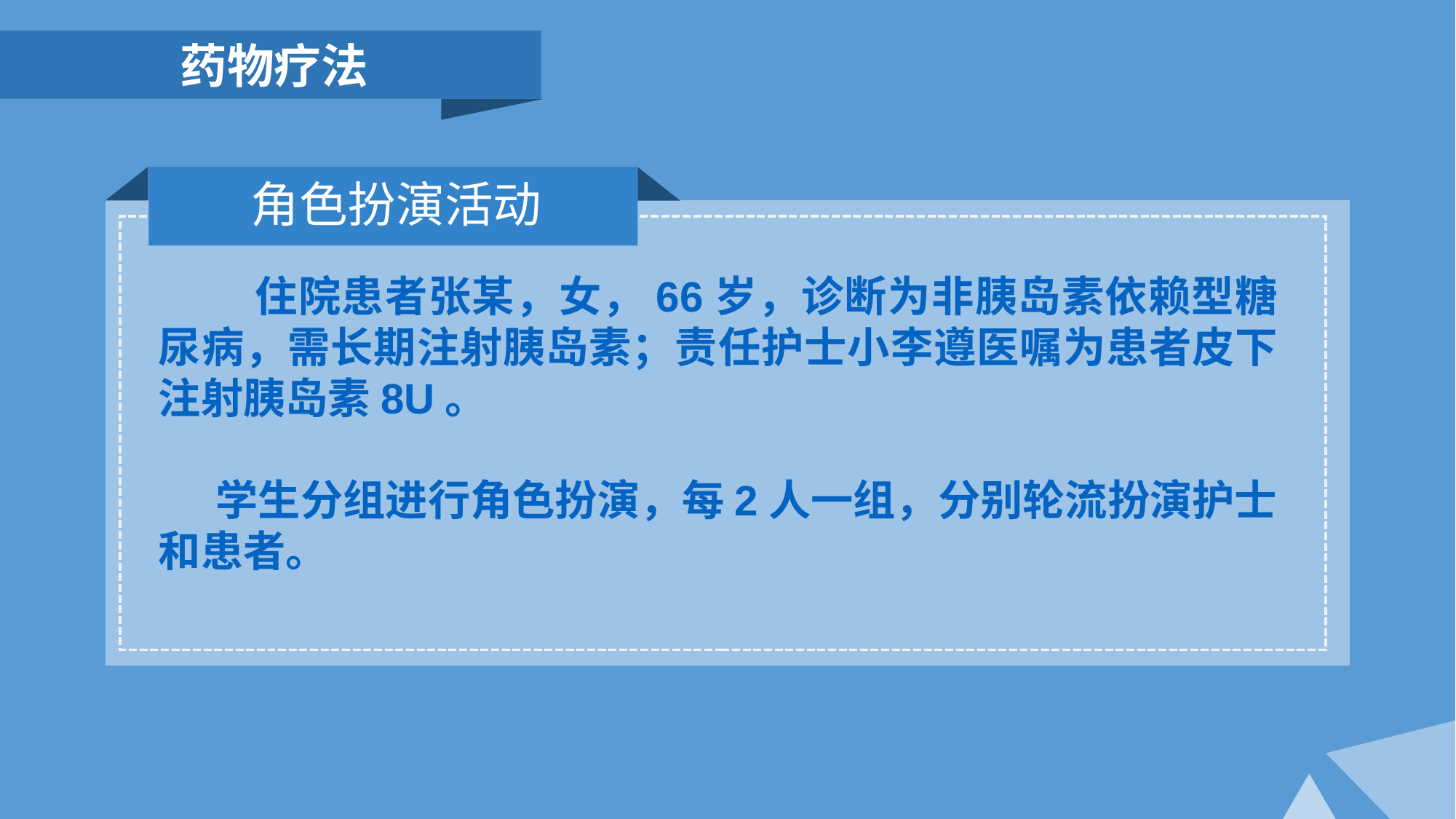

药物疗法

角色扮演活动

        住院患者张某，女，66岁，诊断为非胰岛素依赖型糖尿病，需长期注射胰岛素；责任护士小李遵医嘱为患者皮下注射胰岛素8U。

     学生分组进行角色扮演，每2人一组，分别轮流扮演护士和患者。